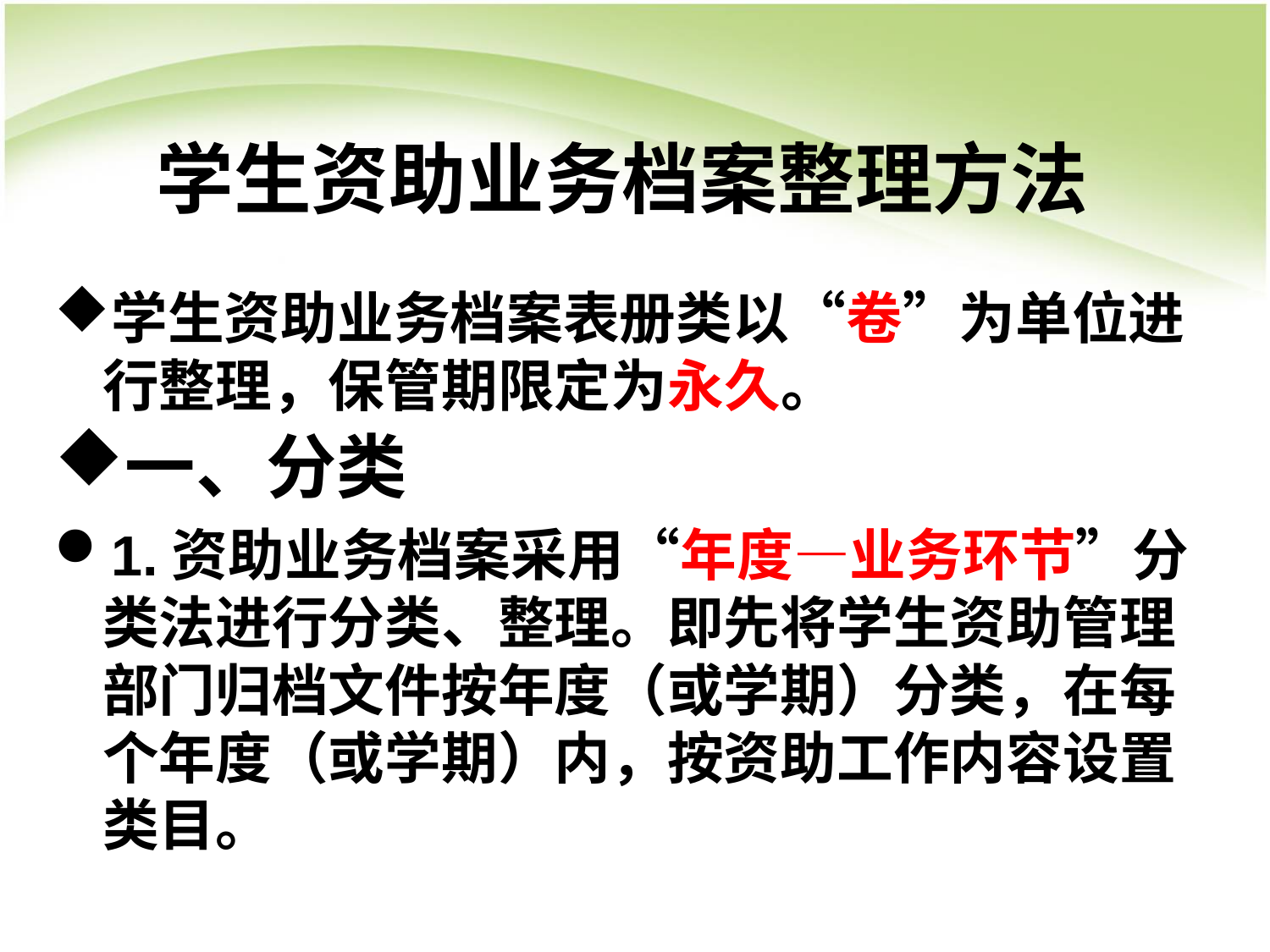

# 学生资助业务档案整理方法
学生资助业务档案表册类以“卷”为单位进行整理，保管期限定为永久。
一、分类
1.资助业务档案采用“年度—业务环节”分类法进行分类、整理。即先将学生资助管理部门归档文件按年度（或学期）分类，在每个年度（或学期）内，按资助工作内容设置类目。